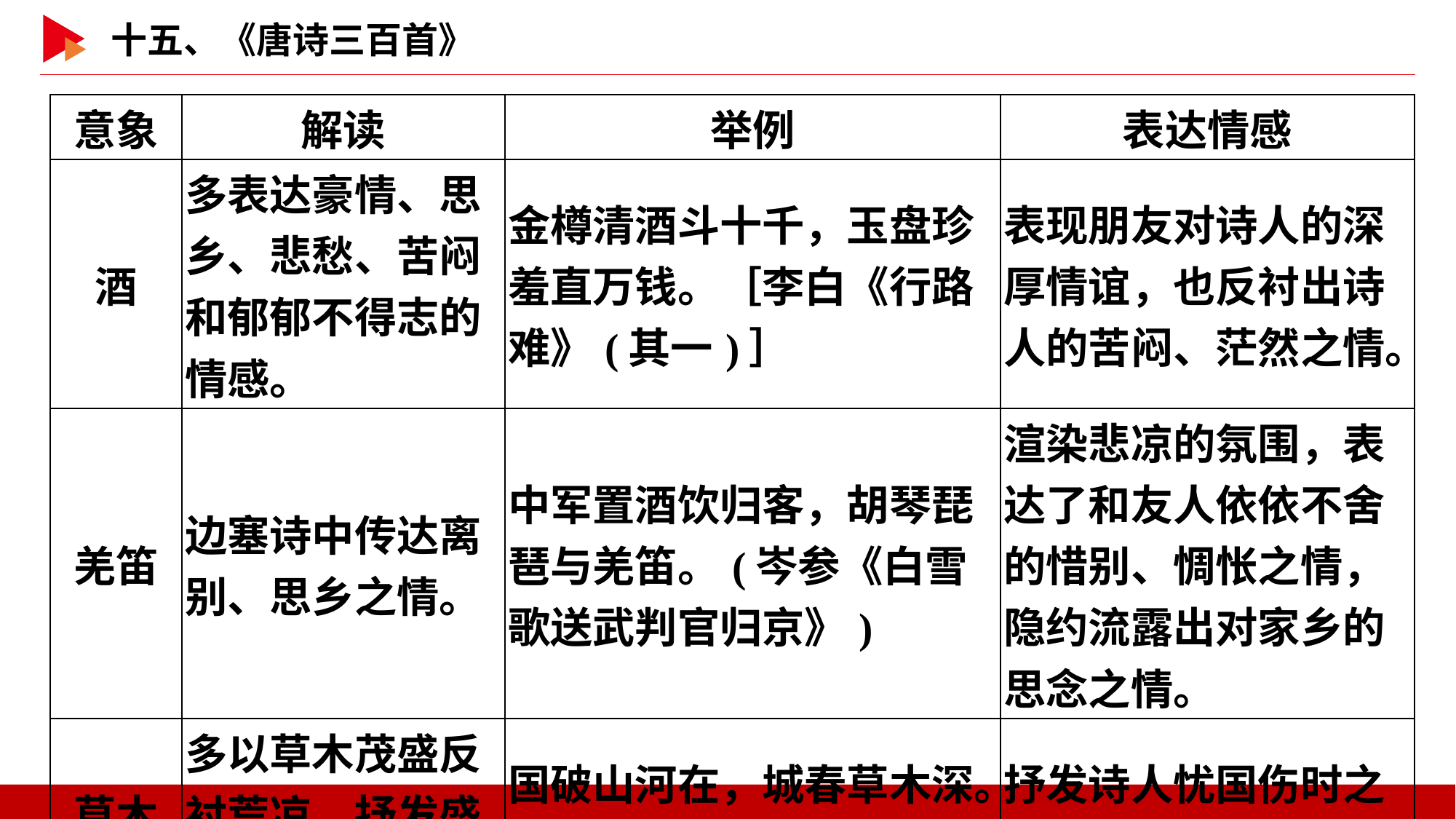

| 意象 | 解读 | 举例 | 表达情感 |
| --- | --- | --- | --- |
| 酒 | 多表达豪情、思乡、悲愁、苦闷和郁郁不得志的情感。 | 金樽清酒斗十千，玉盘珍羞直万钱。［李白《行路难》(其一)］ | 表现朋友对诗人的深厚情谊，也反衬出诗人的苦闷、茫然之情。 |
| 羌笛 | 边塞诗中传达离别、思乡之情。 | 中军置酒饮归客，胡琴琵琶与羌笛。(岑参《白雪歌送武判官归京》) | 渲染悲凉的氛围，表达了和友人依依不舍的惜别、惆怅之情，隐约流露出对家乡的思念之情。 |
| 草木 | 多以草木茂盛反衬荒凉，抒发盛衰兴亡的感慨。 | 国破山河在，城春草木深。(杜甫《春望》) | 抒发诗人忧国伤时之感。 |